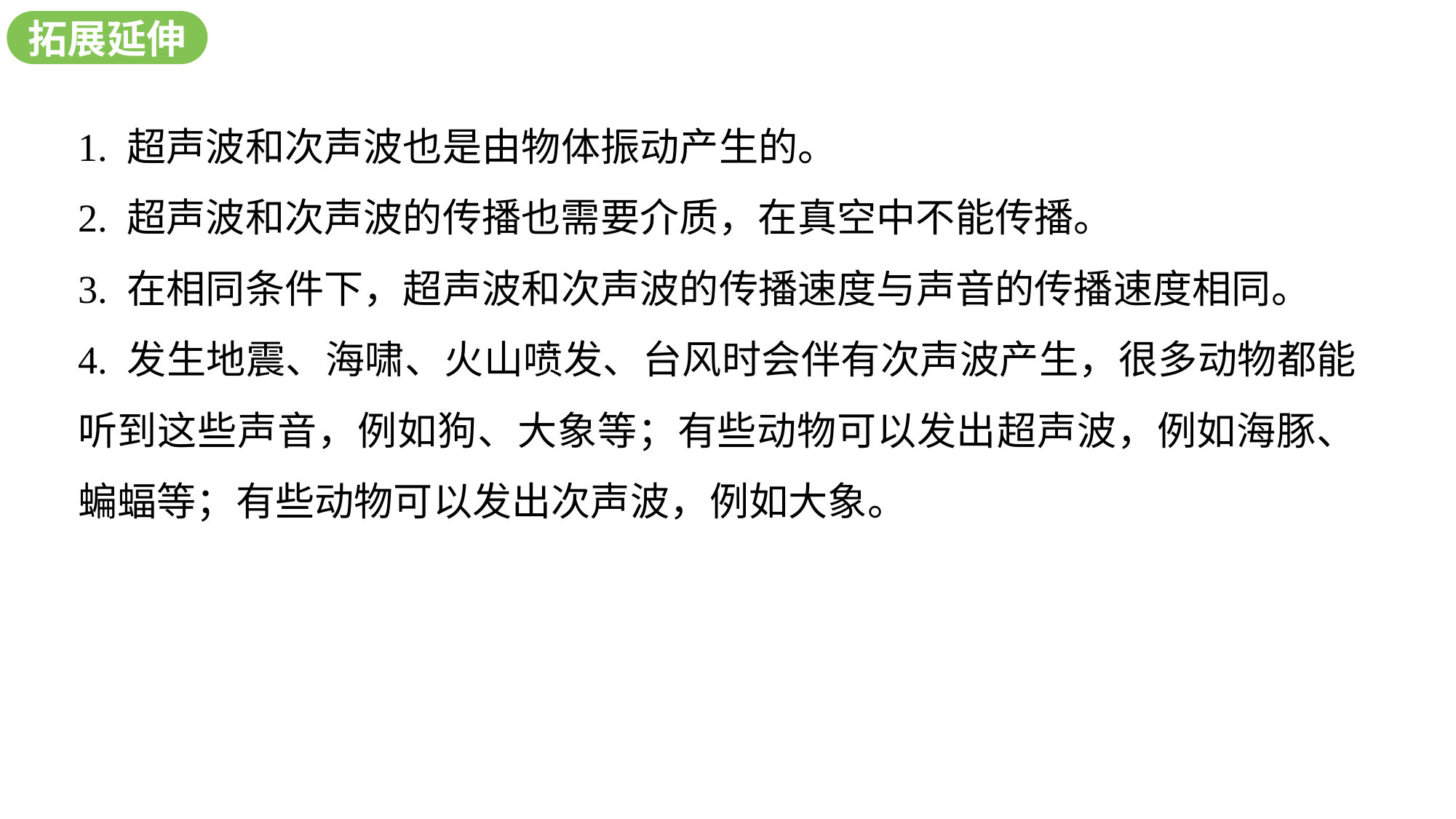

新知探究
拓展延伸
1. 超声波和次声波也是由物体振动产生的。
2. 超声波和次声波的传播也需要介质，在真空中不能传播。
3. 在相同条件下，超声波和次声波的传播速度与声音的传播速度相同。
4. 发生地震、海啸、火山喷发、台风时会伴有次声波产生，很多动物都能听到这些声音，例如狗、大象等；有些动物可以发出超声波，例如海豚、蝙蝠等；有些动物可以发出次声波，例如大象。